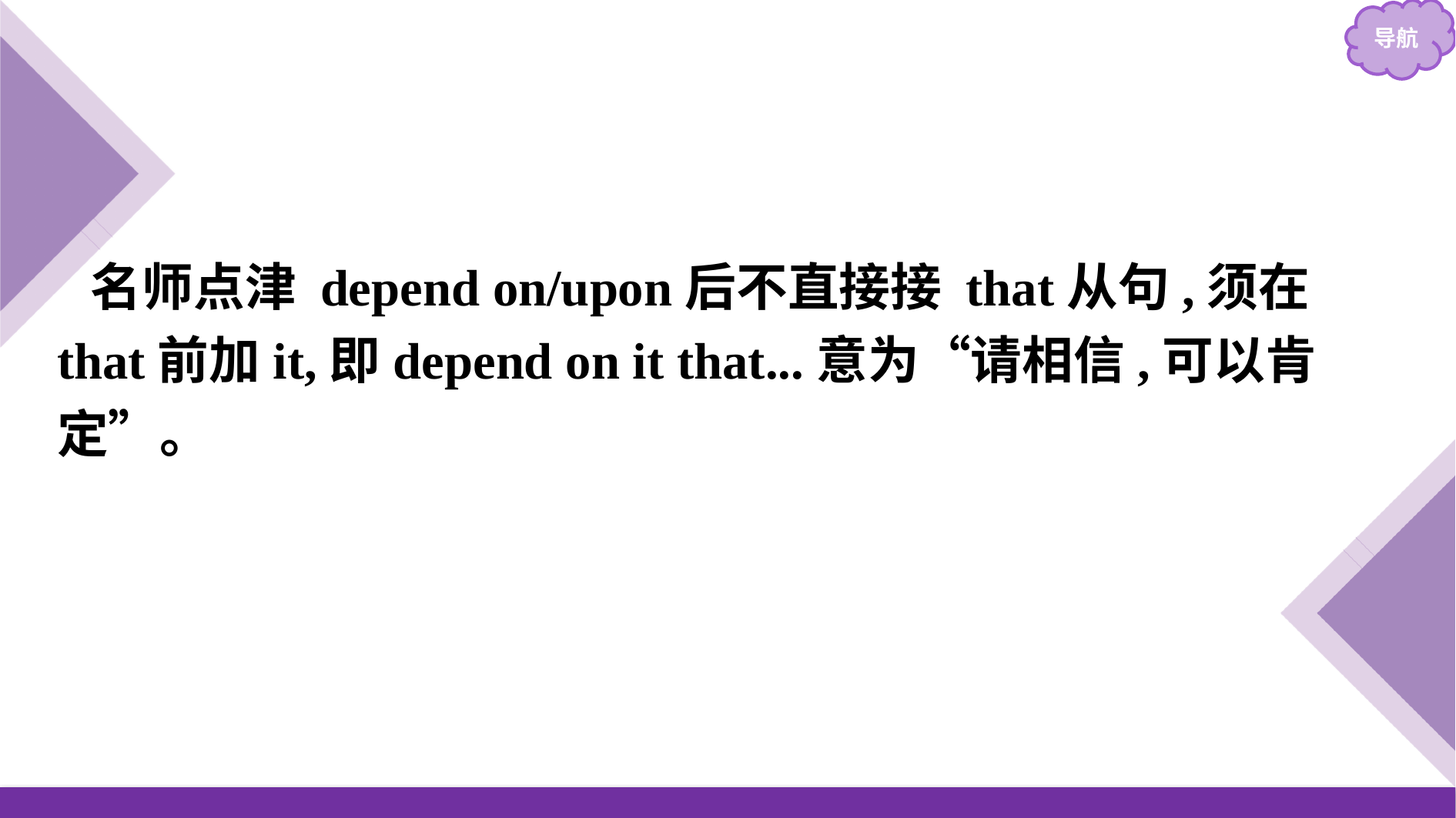

名师点津 depend on/upon后不直接接 that从句,须在that前加it,即depend on it that...意为“请相信,可以肯定”。